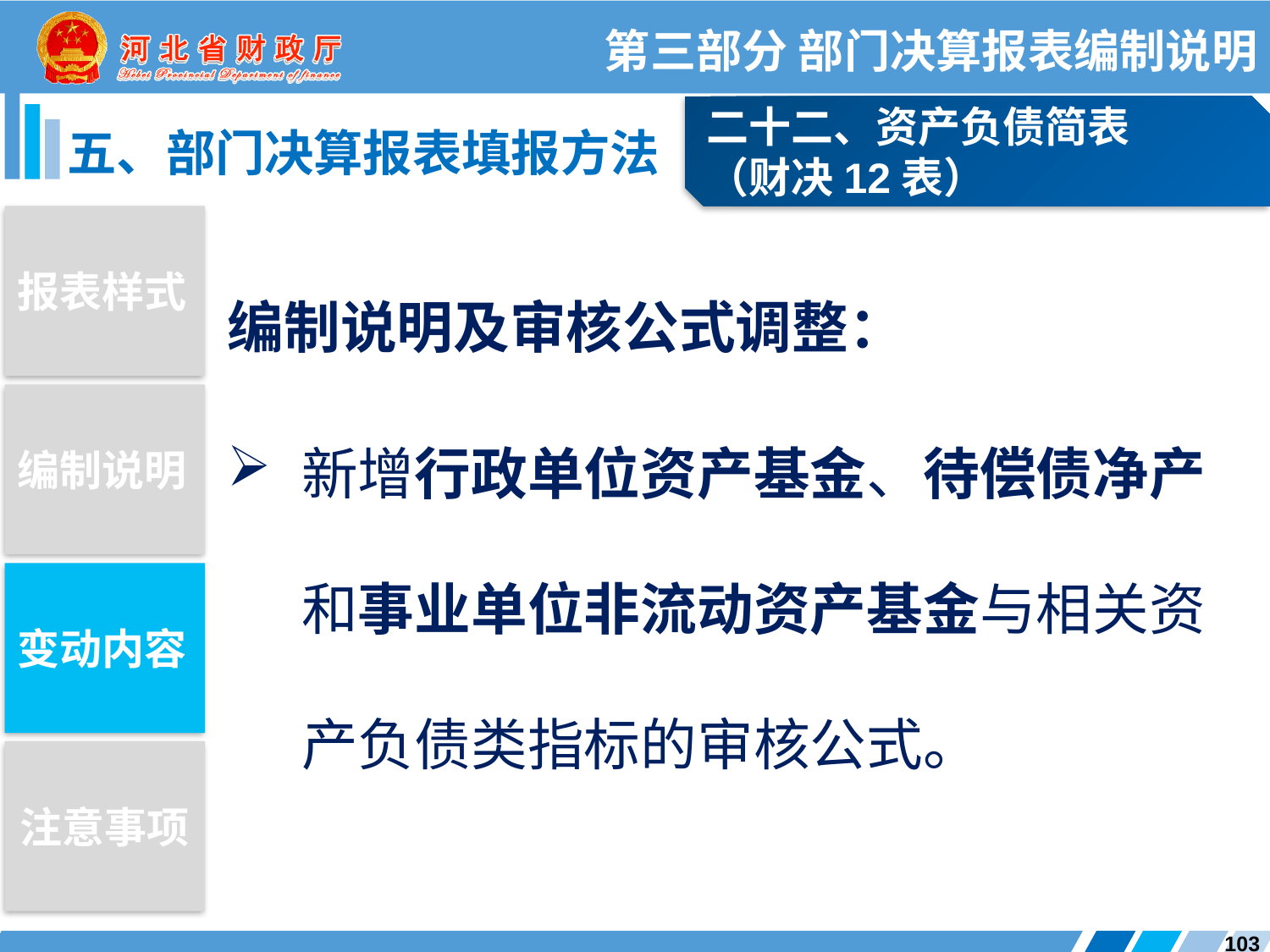

第三部分 部门决算报表编制说明
二十二、资产负债简表
（财决12表）
五、部门决算报表填报方法
报表样式
编制说明及审核公式调整：
新增行政单位资产基金、待偿债净产和事业单位非流动资产基金与相关资产负债类指标的审核公式。
编制说明
变动内容
注意事项
103